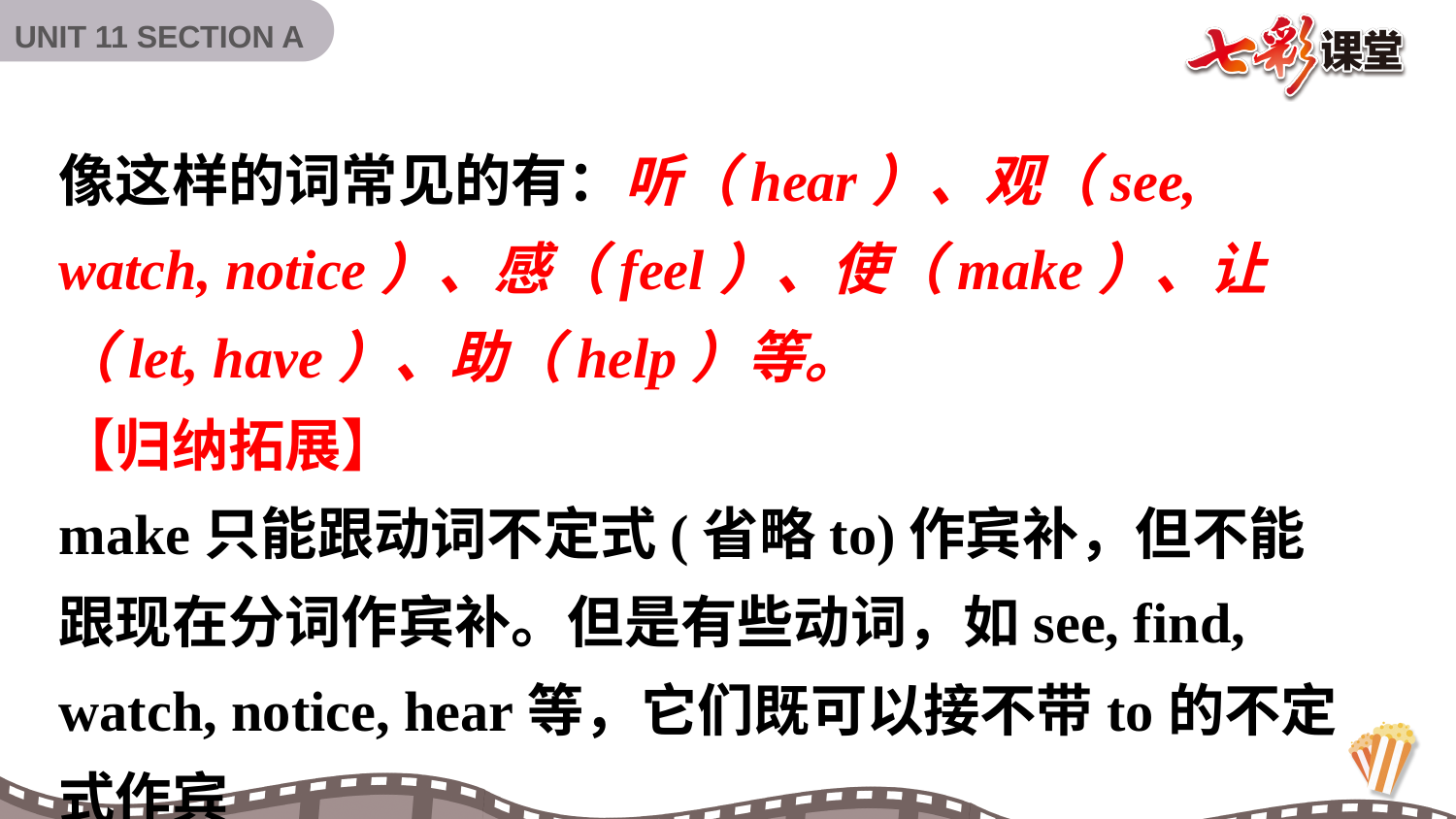

像这样的词常见的有：听（hear）、观（see, watch, notice）、感（feel）、使（make）、让（let, have）、助（help）等。
【归纳拓展】
make只能跟动词不定式(省略to)作宾补，但不能跟现在分词作宾补。但是有些动词，如see, find, watch, notice, hear等，它们既可以接不带to的不定式作宾